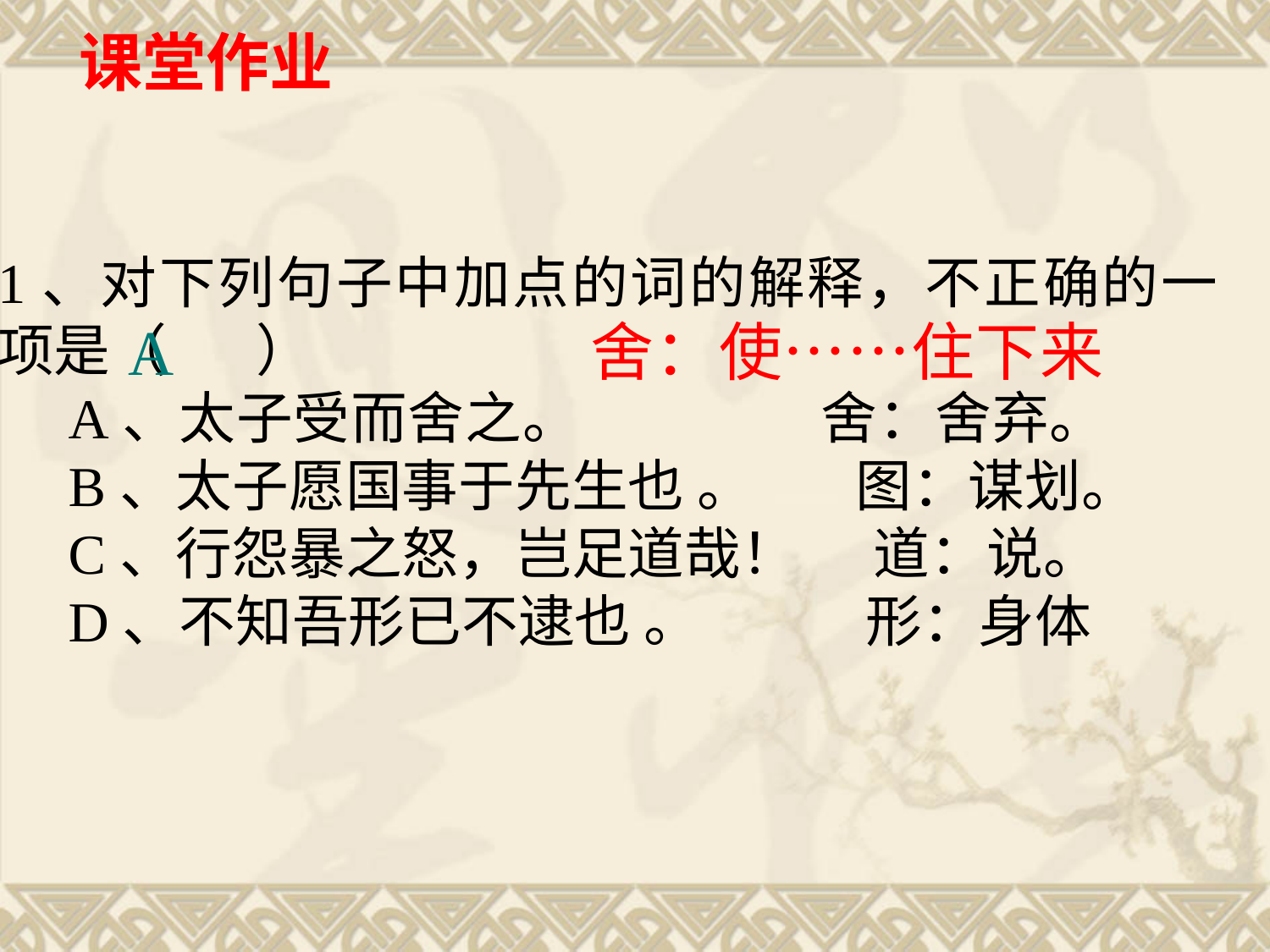

课堂作业
1、对下列句子中加点的词的解释，不正确的一项是（       ）
     A、太子受而舍之。                  舍：舍弃。
     B、太子愿国事于先生也 。        图：谋划。
     C、行怨暴之怒，岂足道哉！      道：说。
     D、不知吾形已不逮也 。             形：身体
A
舍：使……住下来